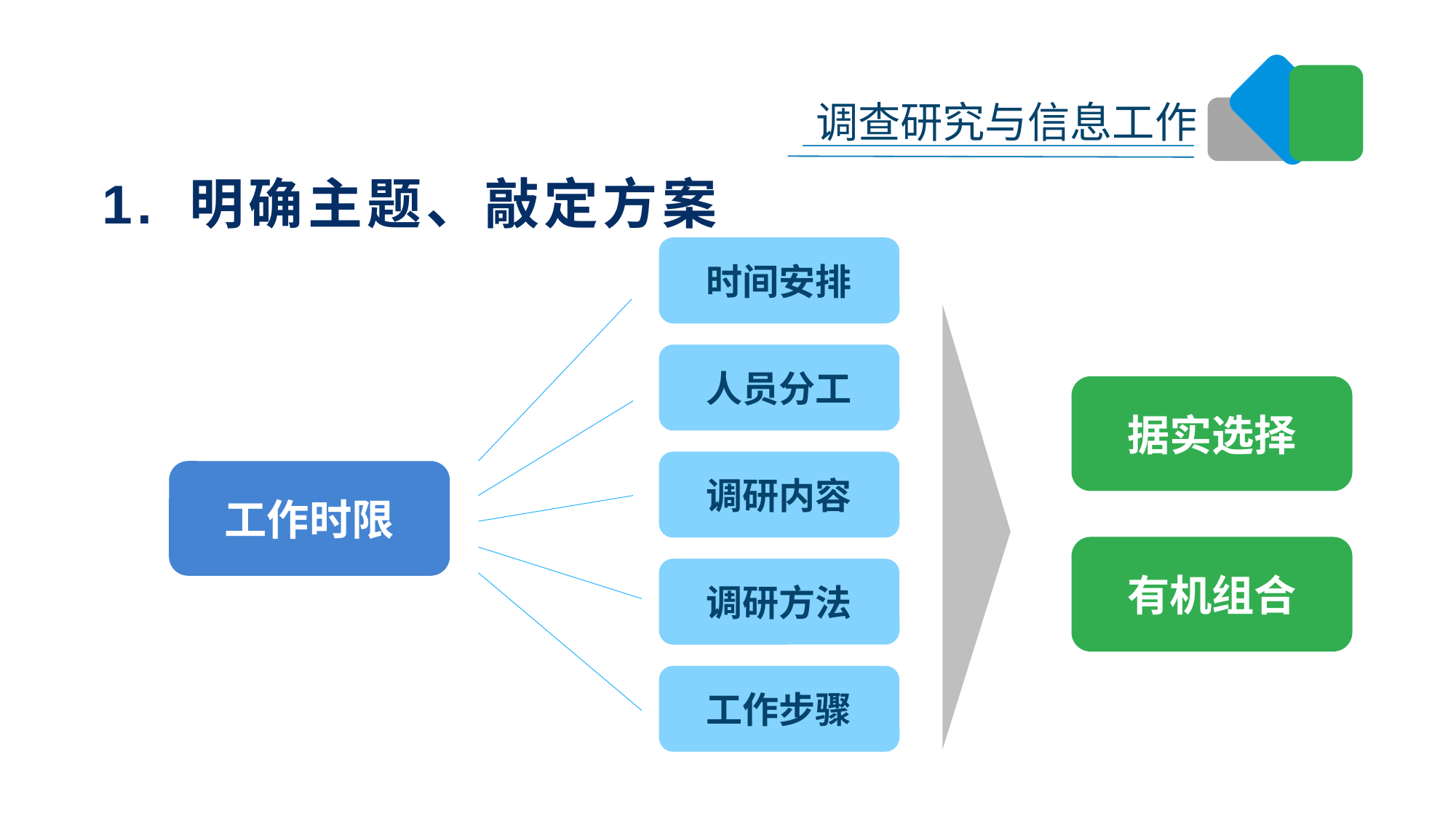

1. 明确主题、敲定方案
时间安排
人员分工
据实选择
调研内容
工作时限

有机组合
调研方法
工作步骤